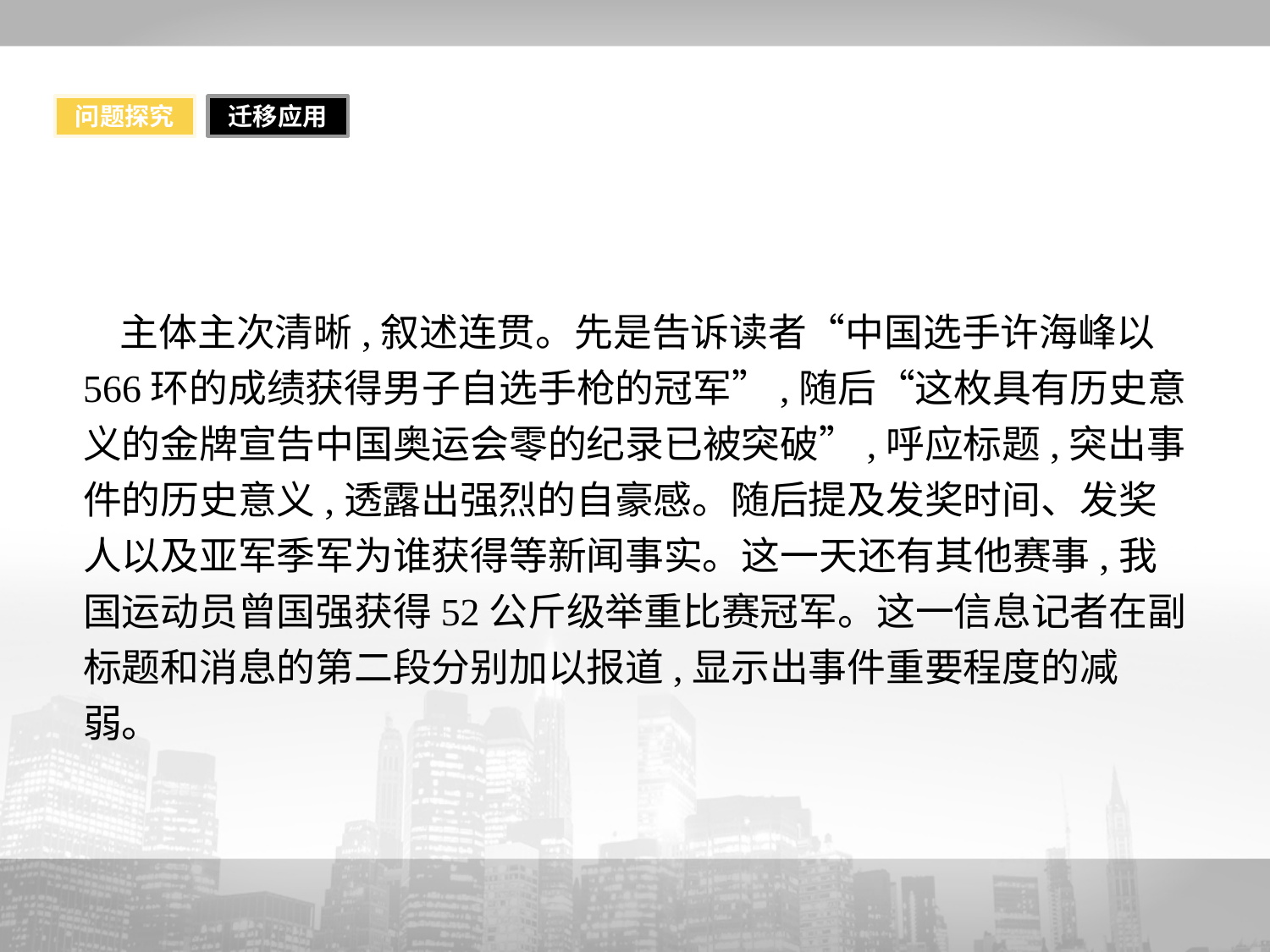

问题探究
迁移应用
主体主次清晰,叙述连贯。先是告诉读者“中国选手许海峰以566环的成绩获得男子自选手枪的冠军”,随后“这枚具有历史意义的金牌宣告中国奥运会零的纪录已被突破”,呼应标题,突出事件的历史意义,透露出强烈的自豪感。随后提及发奖时间、发奖人以及亚军季军为谁获得等新闻事实。这一天还有其他赛事,我国运动员曾国强获得52公斤级举重比赛冠军。这一信息记者在副标题和消息的第二段分别加以报道,显示出事件重要程度的减弱。